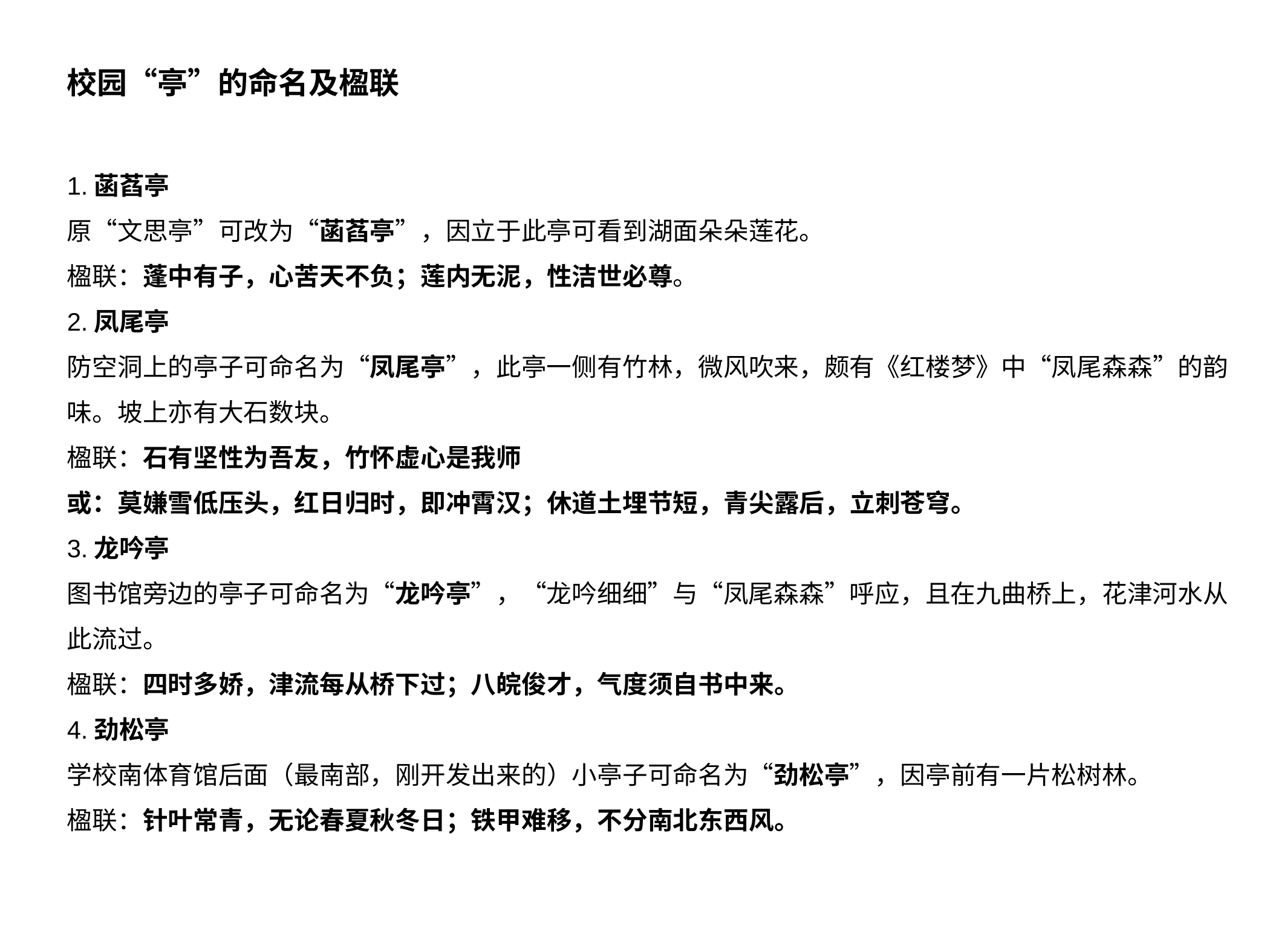

校园“亭”的命名及楹联

1.菡萏亭
原“文思亭”可改为“菡萏亭”，因立于此亭可看到湖面朵朵莲花。
楹联：蓬中有子，心苦天不负；莲内无泥，性洁世必尊。
2.凤尾亭
防空洞上的亭子可命名为“凤尾亭”，此亭一侧有竹林，微风吹来，颇有《红楼梦》中“凤尾森森”的韵味。坡上亦有大石数块。
楹联：石有坚性为吾友，竹怀虚心是我师
或：莫嫌雪低压头，红日归时，即冲霄汉；休道土埋节短，青尖露后，立刺苍穹。
3.龙吟亭
图书馆旁边的亭子可命名为“龙吟亭”，“龙吟细细”与“凤尾森森”呼应，且在九曲桥上，花津河水从此流过。
楹联：四时多娇，津流每从桥下过；八皖俊才，气度须自书中来。
4.劲松亭
学校南体育馆后面（最南部，刚开发出来的）小亭子可命名为“劲松亭”，因亭前有一片松树林。
楹联：针叶常青，无论春夏秋冬日；铁甲难移，不分南北东西风。